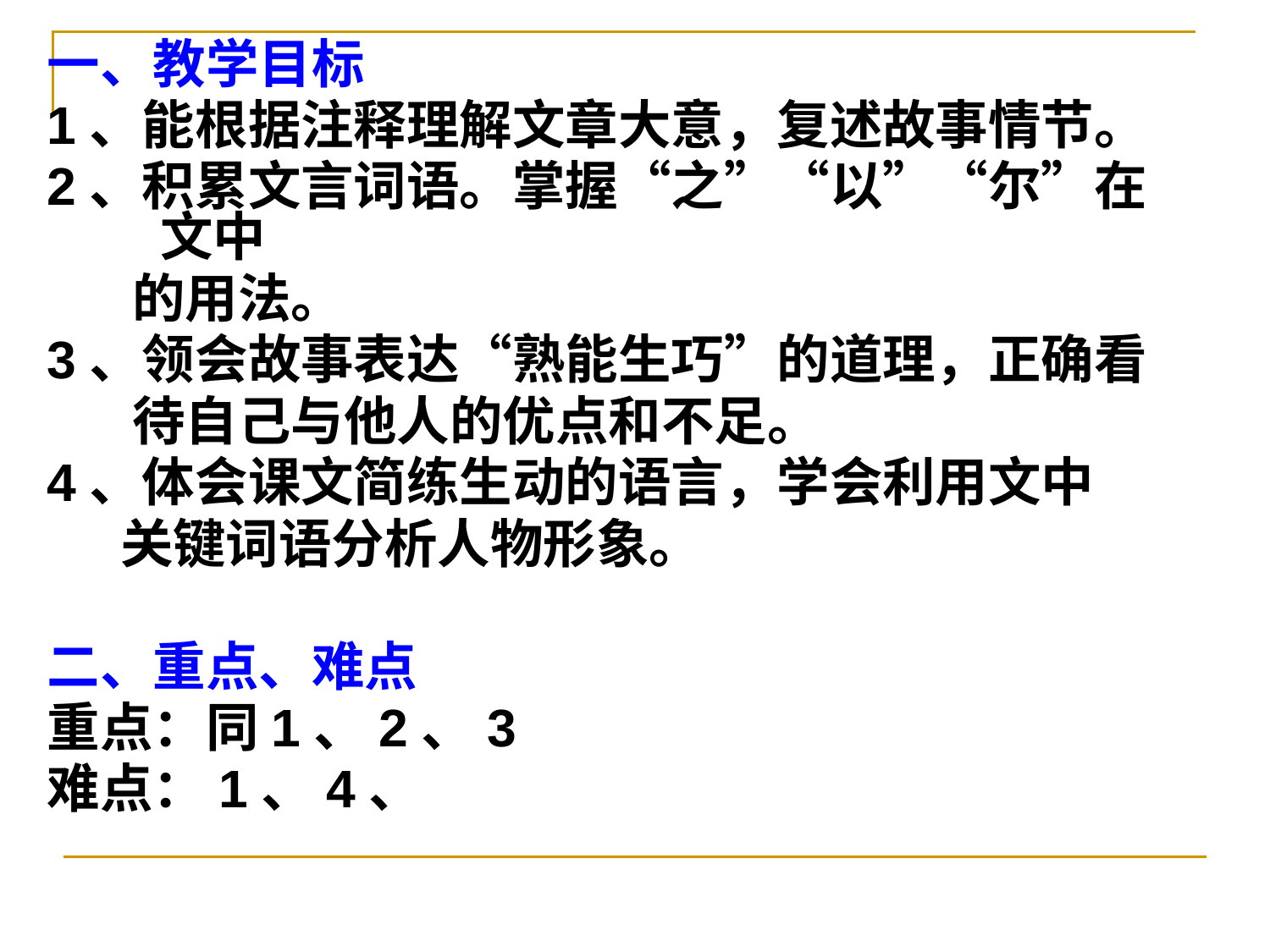

一、教学目标
1、能根据注释理解文章大意，复述故事情节。
2、积累文言词语。掌握“之”“以”“尔”在文中
      的用法。
3、领会故事表达“熟能生巧”的道理，正确看
      待自己与他人的优点和不足。
4、体会课文简练生动的语言，学会利用文中
     关键词语分析人物形象。

二、重点、难点
重点：同1、2、3
难点：1、4、